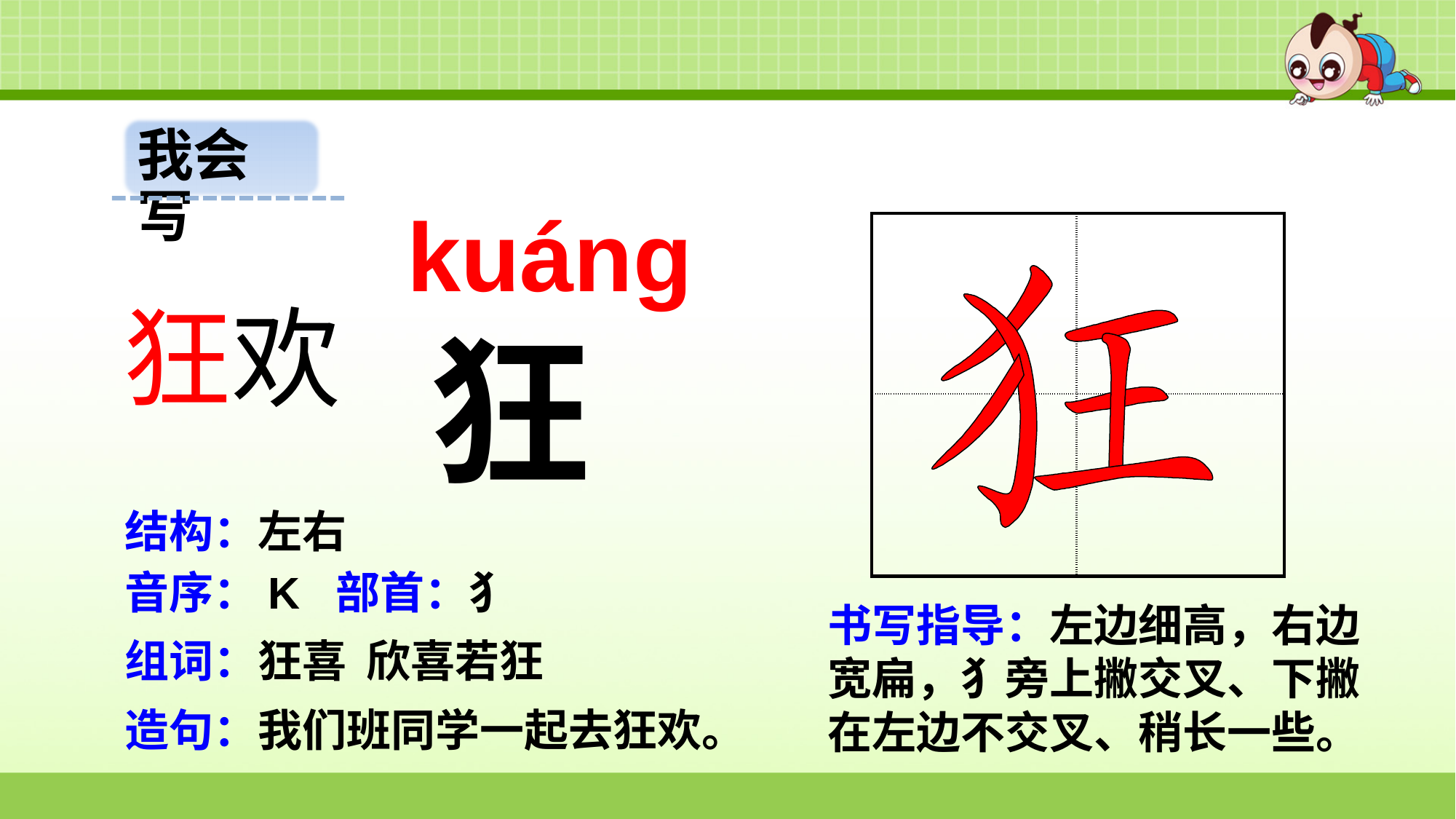

我会写

kuáng
|  |  |
| --- | --- |
|  |  |

狂欢

狂

结构：左右
音序：K  部首：犭
书写指导：左边细高，右边宽扁，犭旁上撇交叉、下撇在左边不交叉、稍长一些。
组词：狂喜  欣喜若狂
造句：我们班同学一起去狂欢。